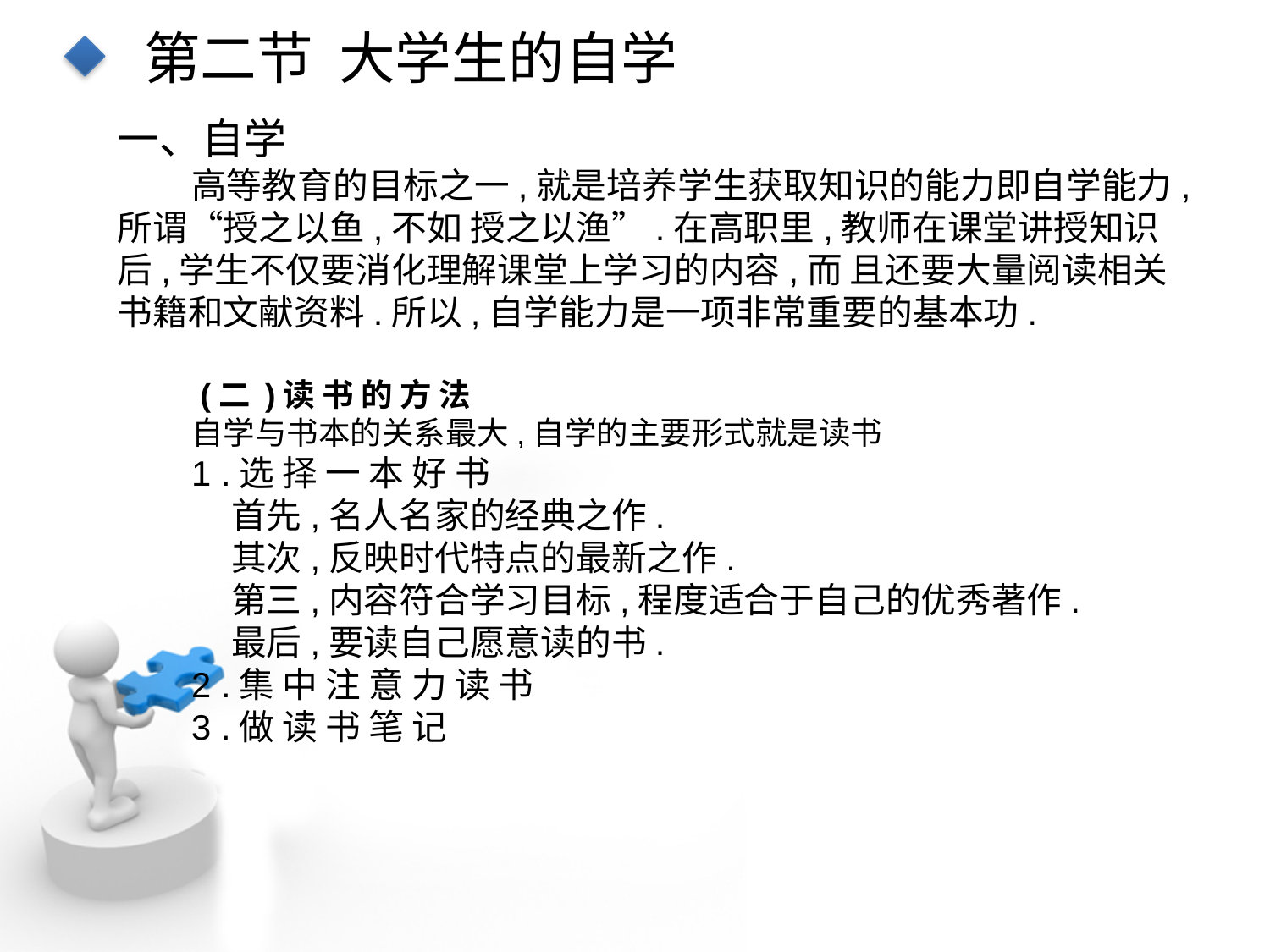

第二节  大学生的自学

一、自学
高等教育的目标之一,就是培养学生获取知识的能力即自学能力,所谓“授之以鱼,不如 授之以渔”.在高职里,教师在课堂讲授知识后,学生不仅要消化理解课堂上学习的内容,而 且还要大量阅读相关书籍和文献资料.所以,自学能力是一项非常重要的基本功.

 (二 )读 书 的 方 法
自学与书本的关系最大,自学的主要形式就是读书
1 .选 择 一 本 好 书
    首先,名人名家的经典之作.
    其次,反映时代特点的最新之作.
    第三,内容符合学习目标,程度适合于自己的优秀著作.
    最后,要读自己愿意读的书.
2 .集 中 注 意 力 读 书
3 .做 读 书 笔 记

点击添加文本
点击添加文本
点击添加文本
点击添加文本